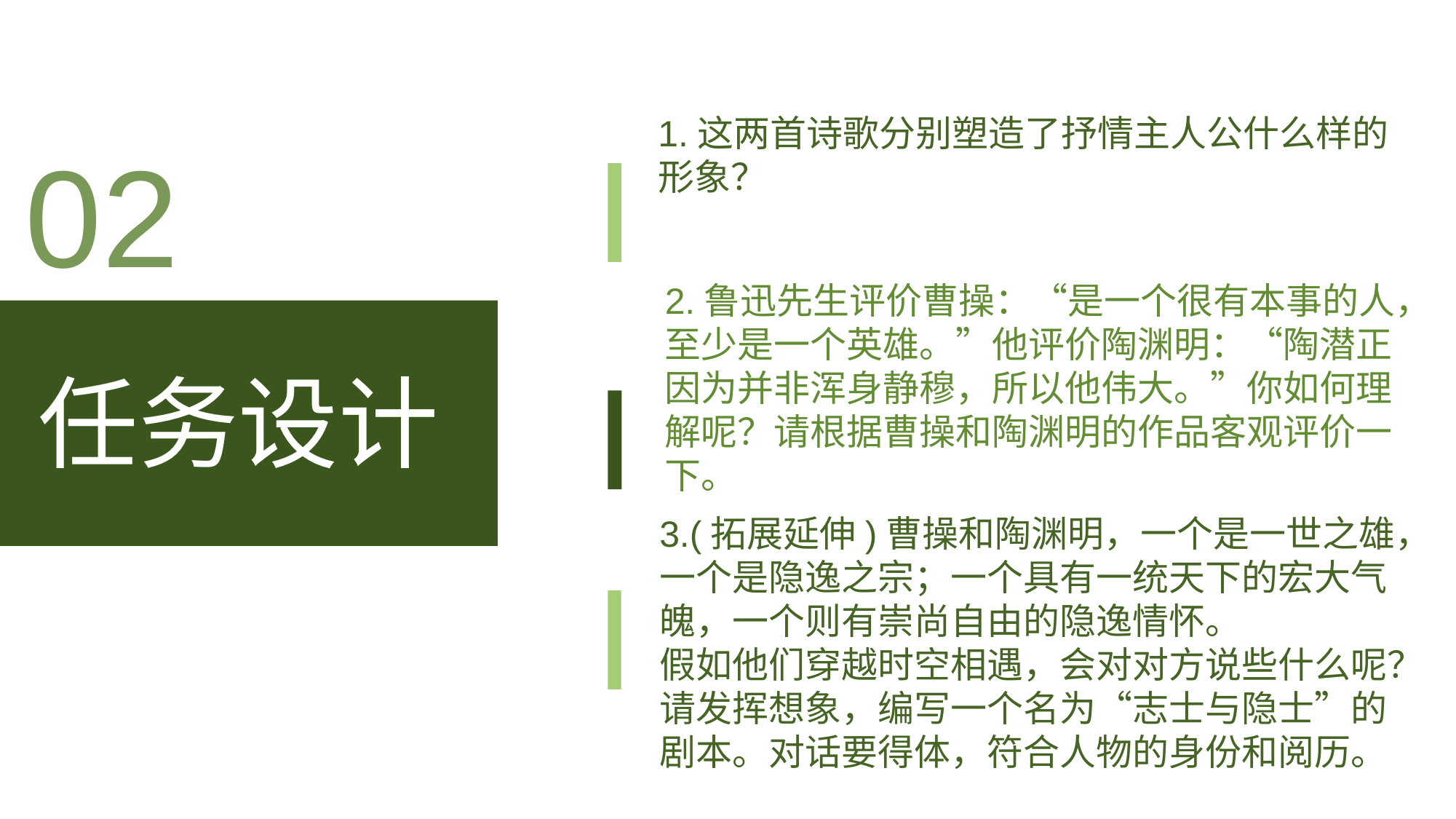

1.这两首诗歌分别塑造了抒情主人公什么样的形象？
02

2.鲁迅先生评价曹操：“是一个很有本事的人，至少是一个英雄。”他评价陶渊明：“陶潜正因为并非浑身静穆，所以他伟大。”你如何理解呢？请根据曹操和陶渊明的作品客观评价一下。

任务设计

3.(拓展延伸)曹操和陶渊明，一个是一世之雄，一个是隐逸之宗；一个具有一统天下的宏大气魄，一个则有崇尚自由的隐逸情怀。
假如他们穿越时空相遇，会对对方说些什么呢？
请发挥想象，编写一个名为“志士与隐士”的剧本。对话要得体，符合人物的身份和阅历。